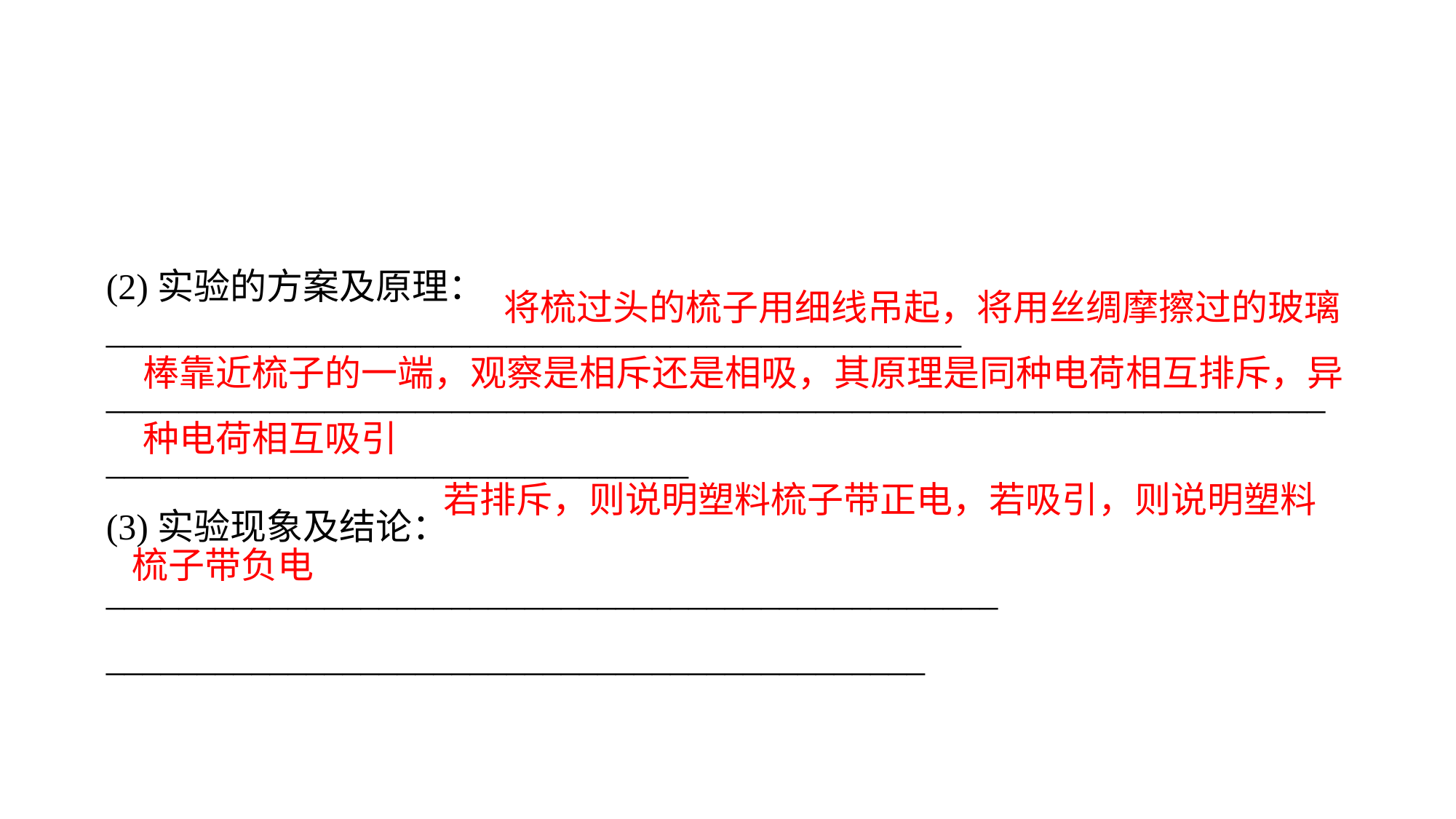

将梳过头的梳子用细线吊起，将用丝绸摩擦过的玻璃棒靠近梳子的一端，观察是相斥还是相吸，其原理是同种电荷相互排斥，异种电荷相互吸引
(2)实验的方案及原理：__________________________________________________________________________________________________________________
________________________________
(3)实验现象及结论：_________________________________________________
_____________________________________________
                                     若排斥，则说明塑料梳子带正电，若吸引，则说明塑料梳子带负电